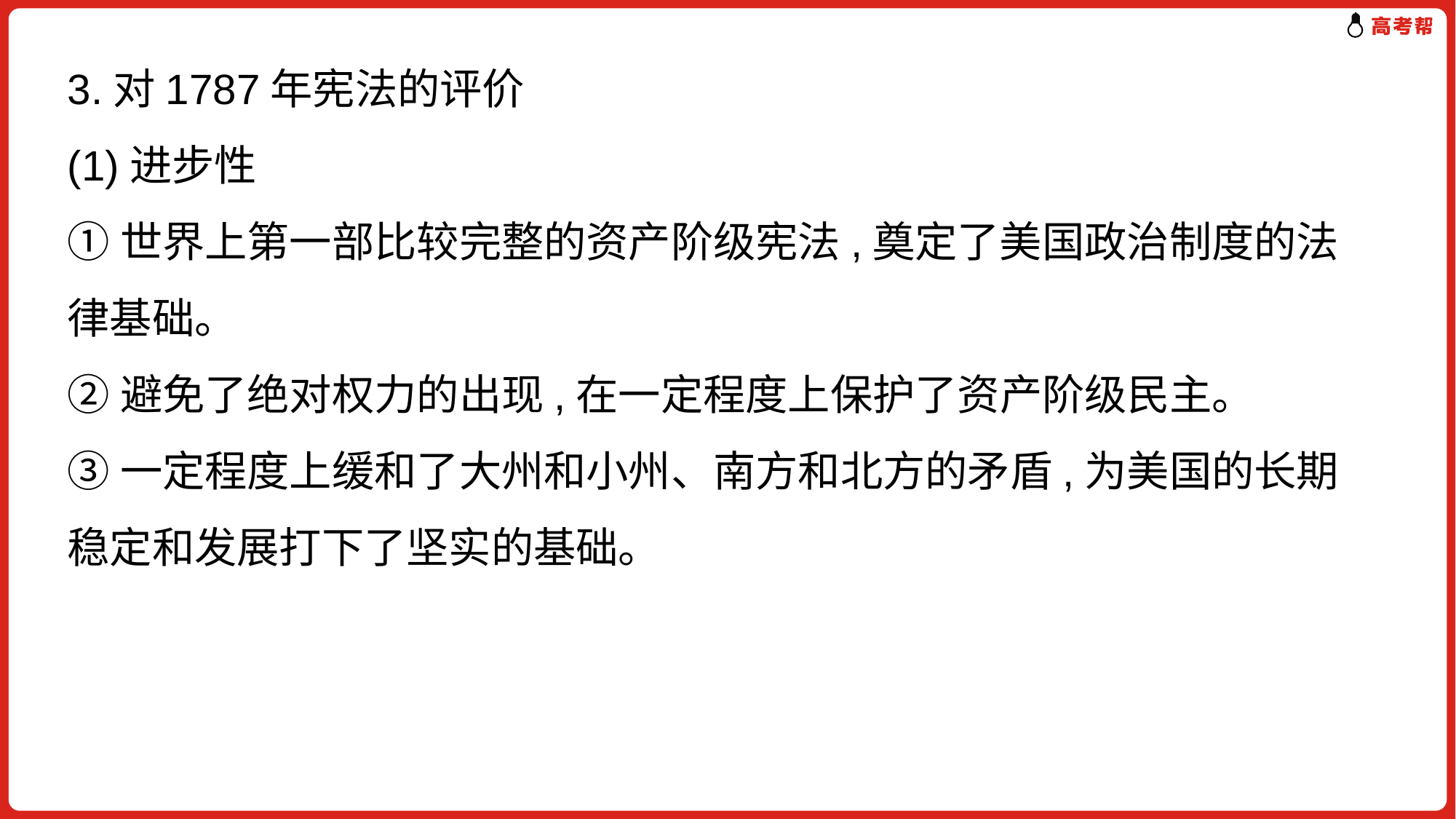

3.对1787年宪法的评价
(1)进步性
①世界上第一部比较完整的资产阶级宪法,奠定了美国政治制度的法律基础。
②避免了绝对权力的出现,在一定程度上保护了资产阶级民主。
③一定程度上缓和了大州和小州、南方和北方的矛盾,为美国的长期稳定和发展打下了坚实的基础。